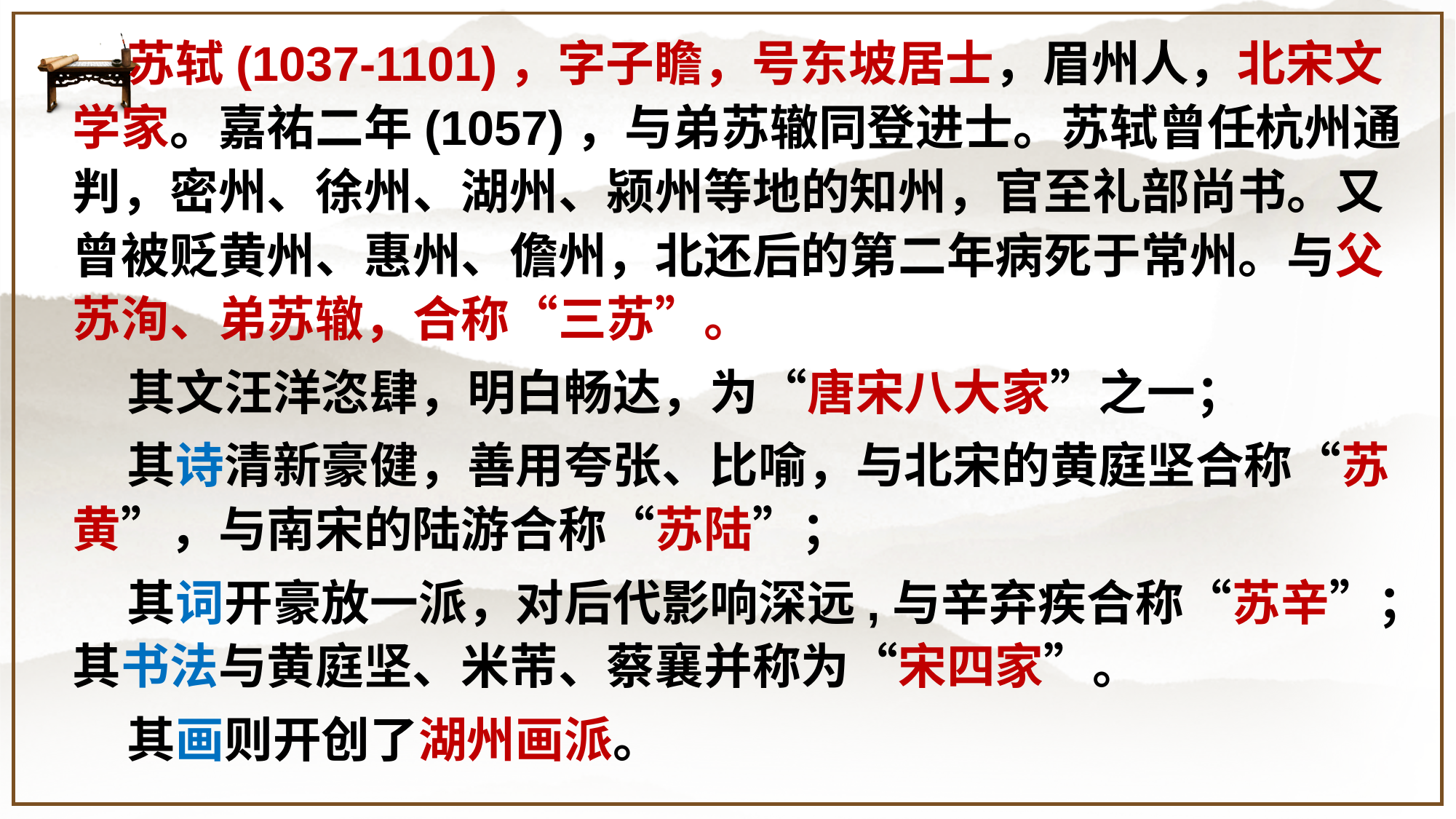

苏轼(1037-1101)，字子瞻，号东坡居士，眉州人，北宋文学家。嘉祐二年(1057)，与弟苏辙同登进士。苏轼曾任杭州通判，密州、徐州、湖州、颍州等地的知州，官至礼部尚书。又曾被贬黄州、惠州、儋州，北还后的第二年病死于常州。与父苏洵、弟苏辙，合称“三苏”。
其文汪洋恣肆，明白畅达，为“唐宋八大家”之一；
其诗清新豪健，善用夸张、比喻，与北宋的黄庭坚合称“苏黄”，与南宋的陆游合称“苏陆”；
其词开豪放一派，对后代影响深远,与辛弃疾合称“苏辛”；其书法与黄庭坚、米芾、蔡襄并称为“宋四家”。
其画则开创了湖州画派。